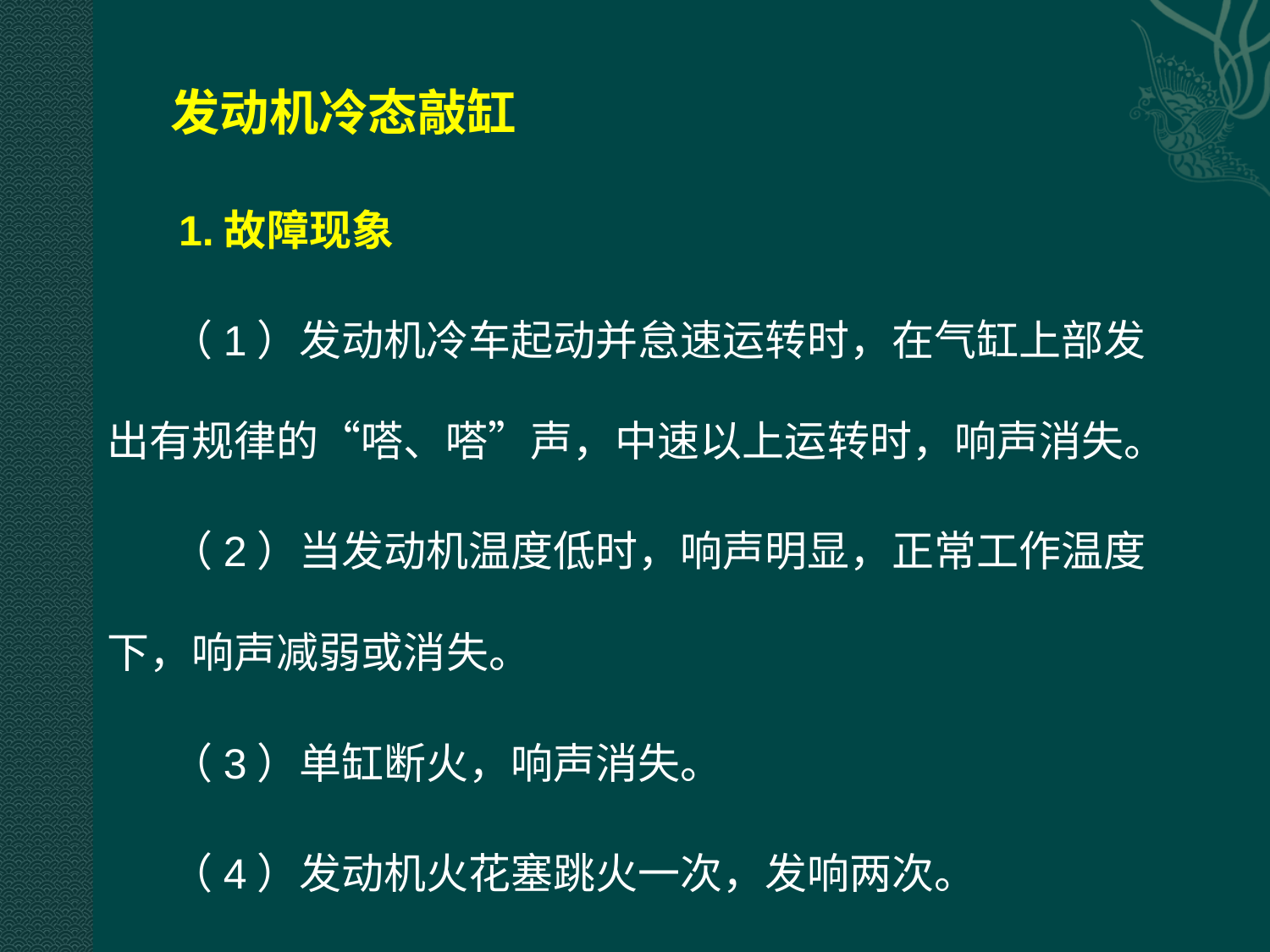

发动机冷态敲缸
  1.故障现象
（1）发动机冷车起动并怠速运转时，在气缸上部发出有规律的“嗒、嗒”声，中速以上运转时，响声消失。
（2）当发动机温度低时，响声明显，正常工作温度下，响声减弱或消失。
（3）单缸断火，响声消失。
（4）发动机火花塞跳火一次，发响两次。